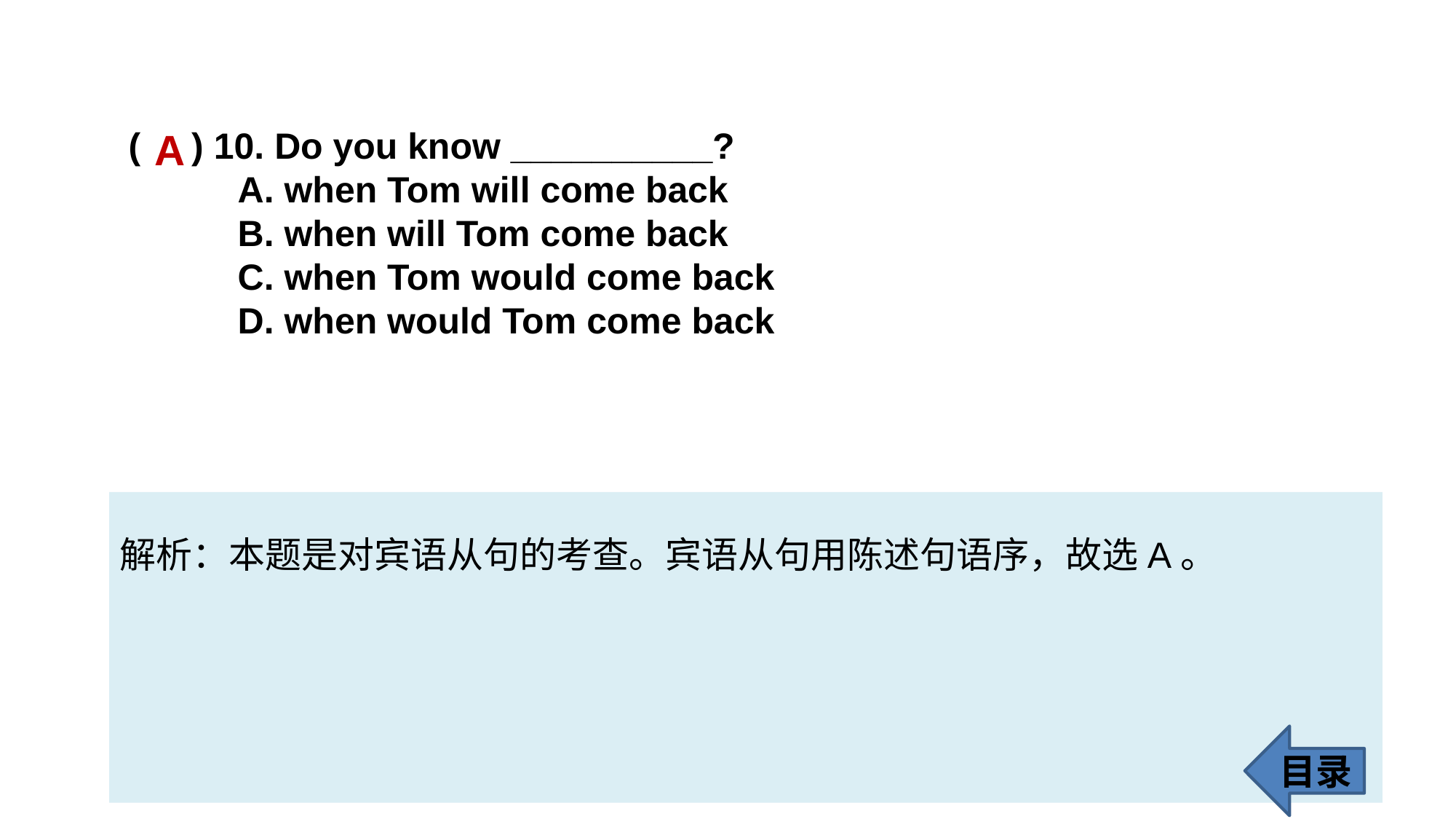

(     ) 10. Do you know __________?
	A. when Tom will come back
	B. when will Tom come back
	C. when Tom would come back
	D. when would Tom come back
A

解析：本题是对宾语从句的考查。宾语从句用陈述句语序，故选A。
目录
69